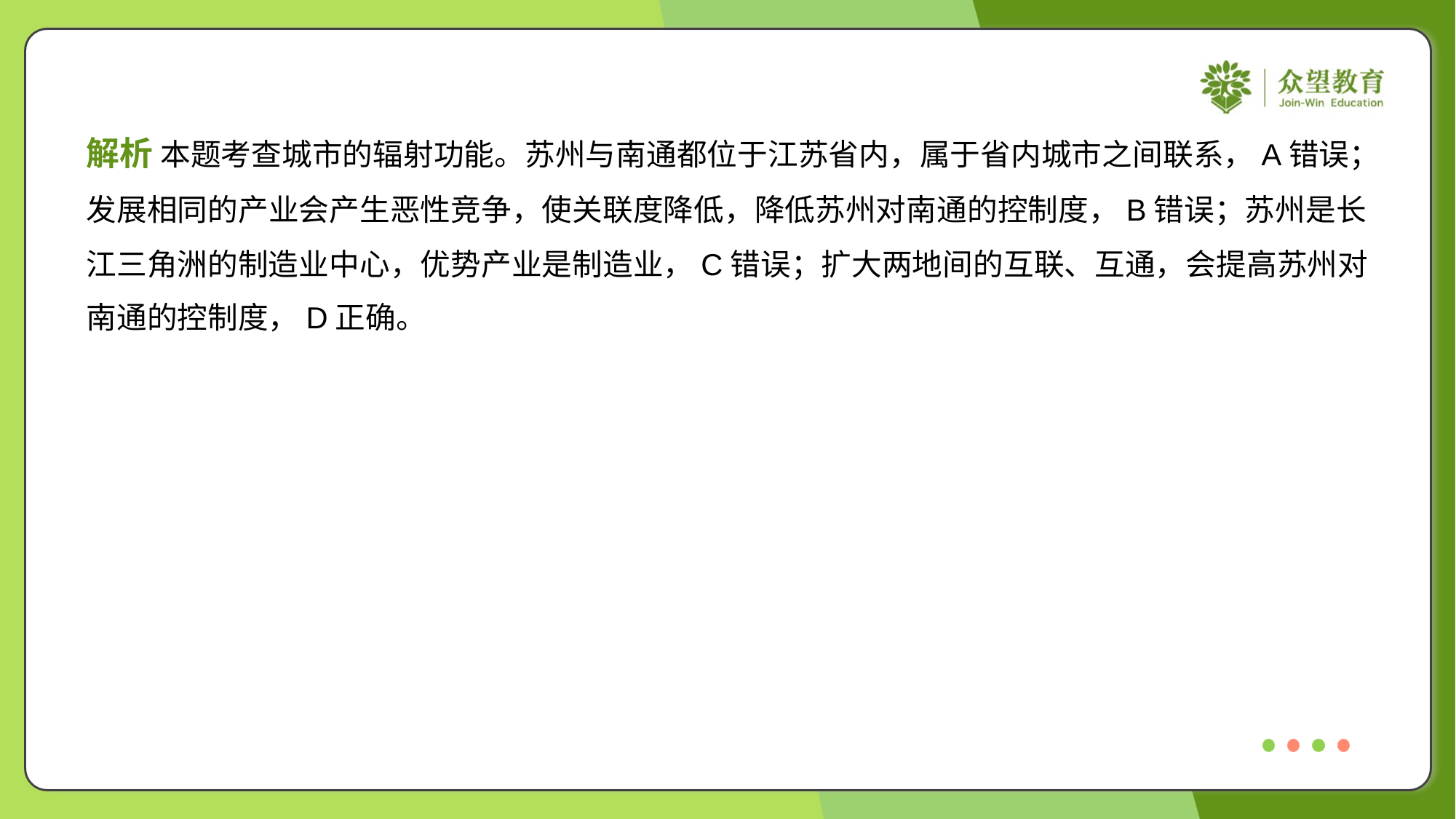

解析 本题考查城市的辐射功能。苏州与南通都位于江苏省内，属于省内城市之间联系，A错误；
发展相同的产业会产生恶性竞争，使关联度降低，降低苏州对南通的控制度，B错误；苏州是长
江三角洲的制造业中心，优势产业是制造业，C错误；扩大两地间的互联、互通，会提高苏州对
南通的控制度，D正确。